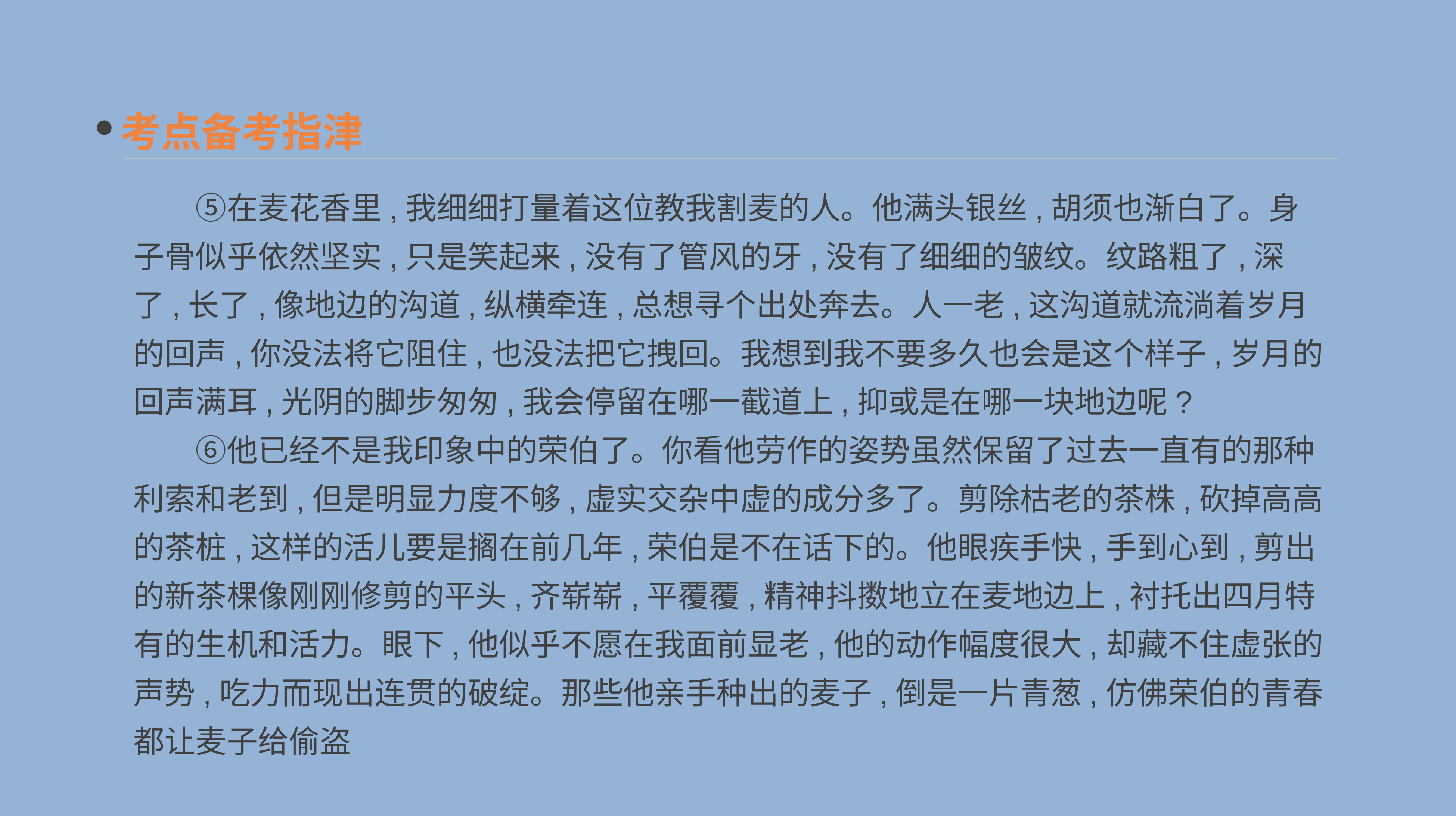

考点备考指津

　　⑤在麦花香里,我细细打量着这位教我割麦的人。他满头银丝,胡须也渐白了。身子骨似乎依然坚实,只是笑起来,没有了管风的牙,没有了细细的皱纹。纹路粗了,深了,长了,像地边的沟道,纵横牵连,总想寻个出处奔去。人一老,这沟道就流淌着岁月的回声,你没法将它阻住,也没法把它拽回。我想到我不要多久也会是这个样子,岁月的回声满耳,光阴的脚步匆匆,我会停留在哪一截道上,抑或是在哪一块地边呢?
　　⑥他已经不是我印象中的荣伯了。你看他劳作的姿势虽然保留了过去一直有的那种利索和老到,但是明显力度不够,虚实交杂中虚的成分多了。剪除枯老的茶株,砍掉高高的茶桩,这样的活儿要是搁在前几年,荣伯是不在话下的。他眼疾手快,手到心到,剪出的新茶棵像刚刚修剪的平头,齐崭崭,平覆覆,精神抖擞地立在麦地边上,衬托出四月特有的生机和活力。眼下,他似乎不愿在我面前显老,他的动作幅度很大,却藏不住虚张的声势,吃力而现出连贯的破绽。那些他亲手种出的麦子,倒是一片青葱,仿佛荣伯的青春都让麦子给偷盗